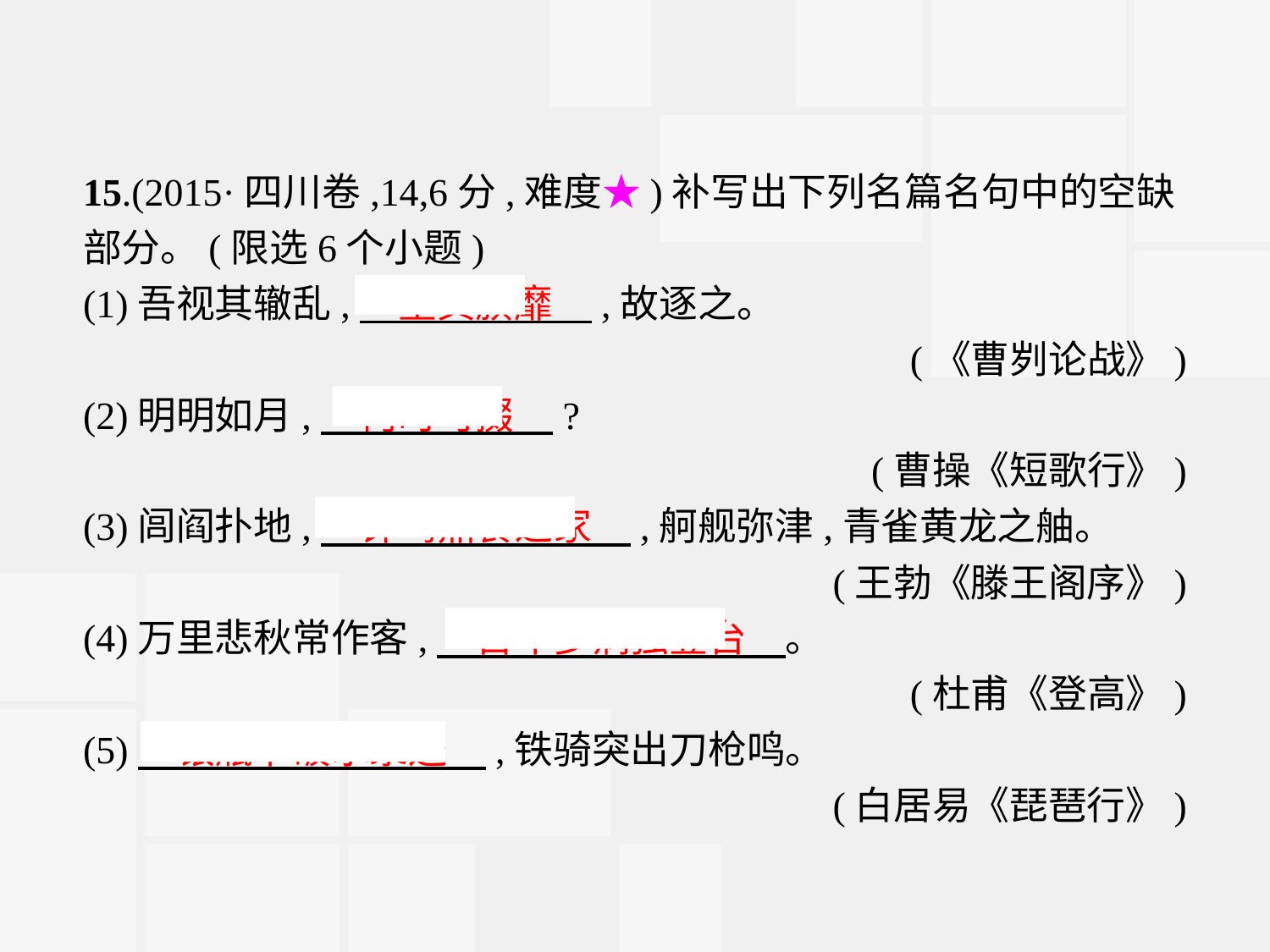

15.(2015·四川卷,14,6分,难度★)补写出下列名篇名句中的空缺部分。(限选6个小题)
(1)吾视其辙乱,　望其旗靡　,故逐之。
(《曹刿论战》)
(2)明明如月,　何时可掇　?
(曹操《短歌行》)
(3)闾阎扑地,　钟鸣鼎食之家　,舸舰弥津,青雀黄龙之舳。
(王勃《滕王阁序》)
(4)万里悲秋常作客,　百年多病独登台　。
(杜甫《登高》)
(5)　银瓶乍破水浆迸　,铁骑突出刀枪鸣。
(白居易《琵琶行》)